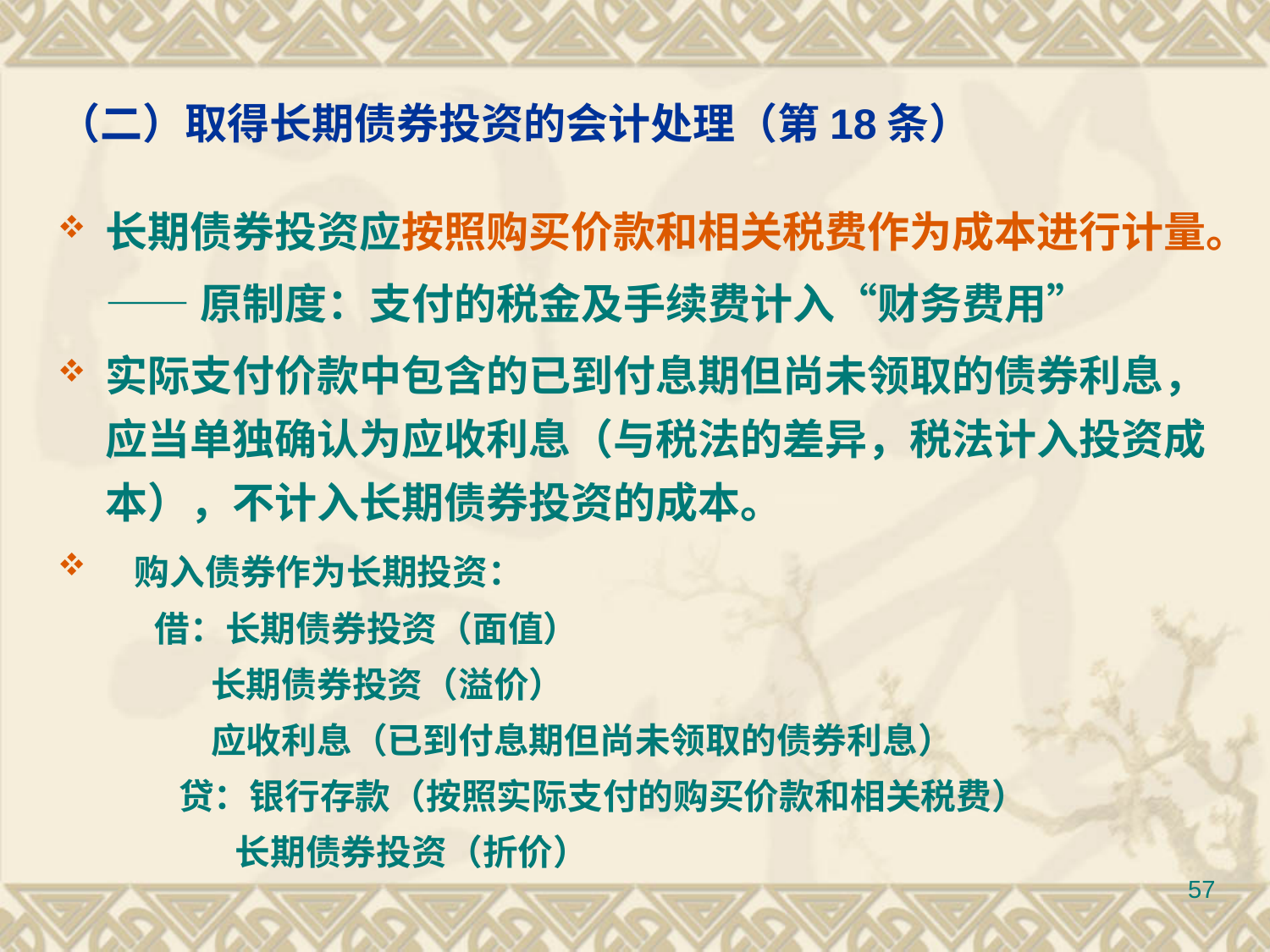

# （二）取得长期债券投资的会计处理（第18条）
长期债券投资应按照购买价款和相关税费作为成本进行计量。
     ——原制度：支付的税金及手续费计入“财务费用”
实际支付价款中包含的已到付息期但尚未领取的债券利息，应当单独确认为应收利息（与税法的差异，税法计入投资成本），不计入长期债券投资的成本。
  购入债券作为长期投资：
           借：长期债券投资（面值）
                  长期债券投资（溢价）
                  应收利息（已到付息期但尚未领取的债券利息）
              贷：银行存款（按照实际支付的购买价款和相关税费）
                     长期债券投资（折价）
57